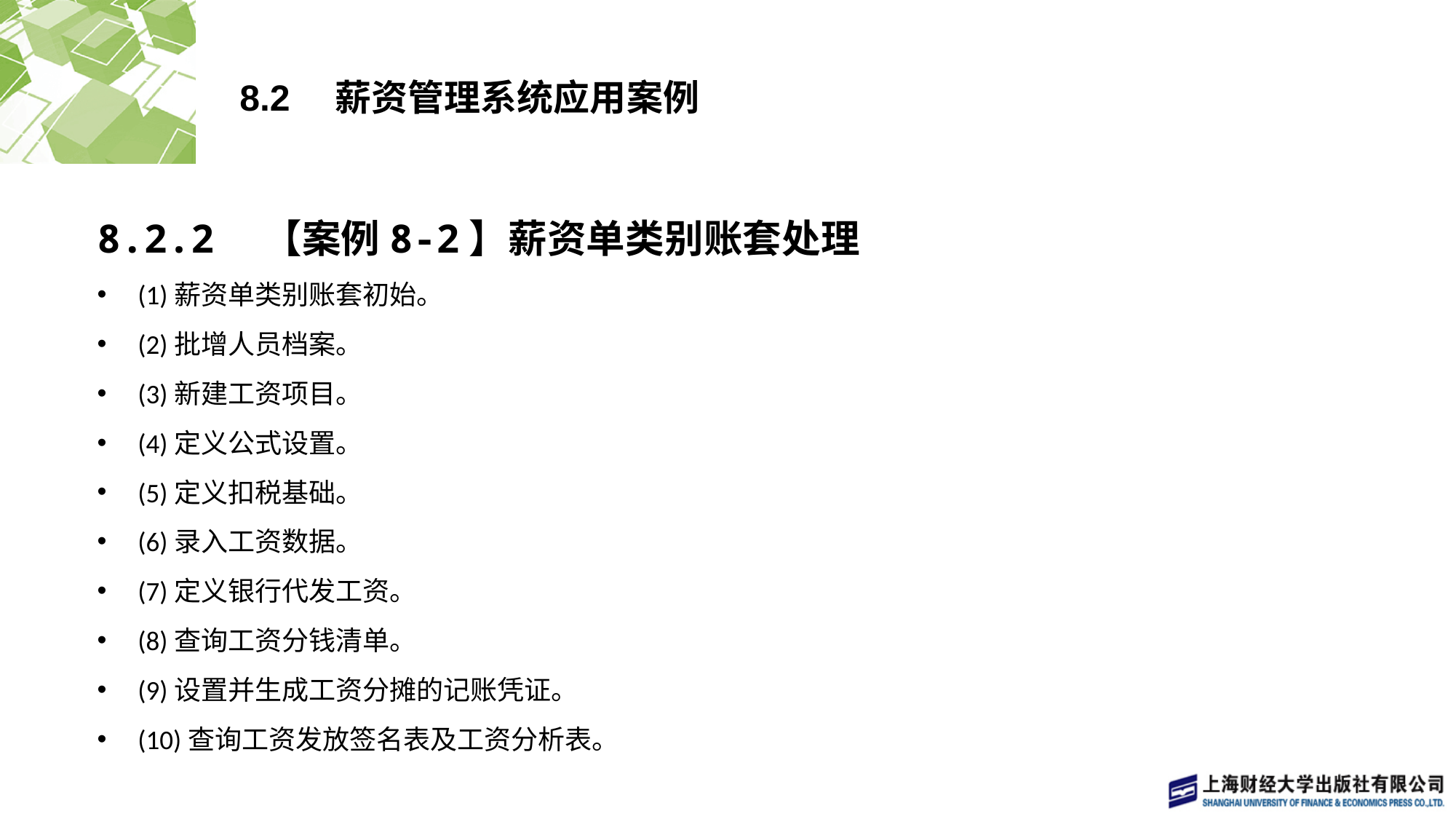

# 8.2　薪资管理系统应用案例
8.2.2　【案例8-2】薪资单类别账套处理
(1)薪资单类别账套初始。
(2)批增人员档案。
(3)新建工资项目。
(4)定义公式设置。
(5)定义扣税基础。
(6)录入工资数据。
(7)定义银行代发工资。
(8)查询工资分钱清单。
(9)设置并生成工资分摊的记账凭证。
(10)查询工资发放签名表及工资分析表。